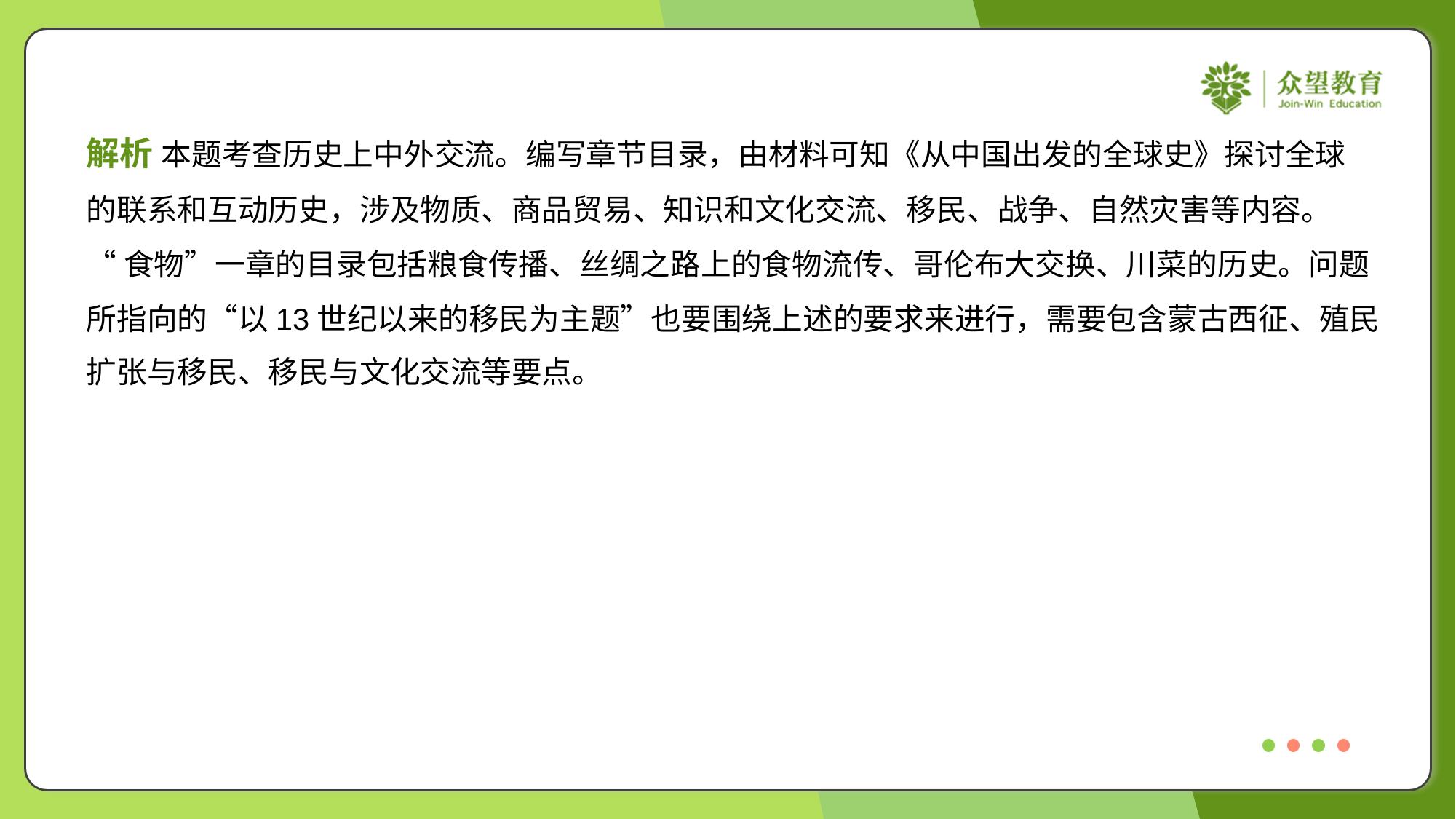

解析 本题考查历史上中外交流。编写章节目录，由材料可知《从中国出发的全球史》探讨全球
的联系和互动历史，涉及物质、商品贸易、知识和文化交流、移民、战争、自然灾害等内容。
“食物”一章的目录包括粮食传播、丝绸之路上的食物流传、哥伦布大交换、川菜的历史。问题
所指向的“以13世纪以来的移民为主题”也要围绕上述的要求来进行，需要包含蒙古西征、殖民
扩张与移民、移民与文化交流等要点。